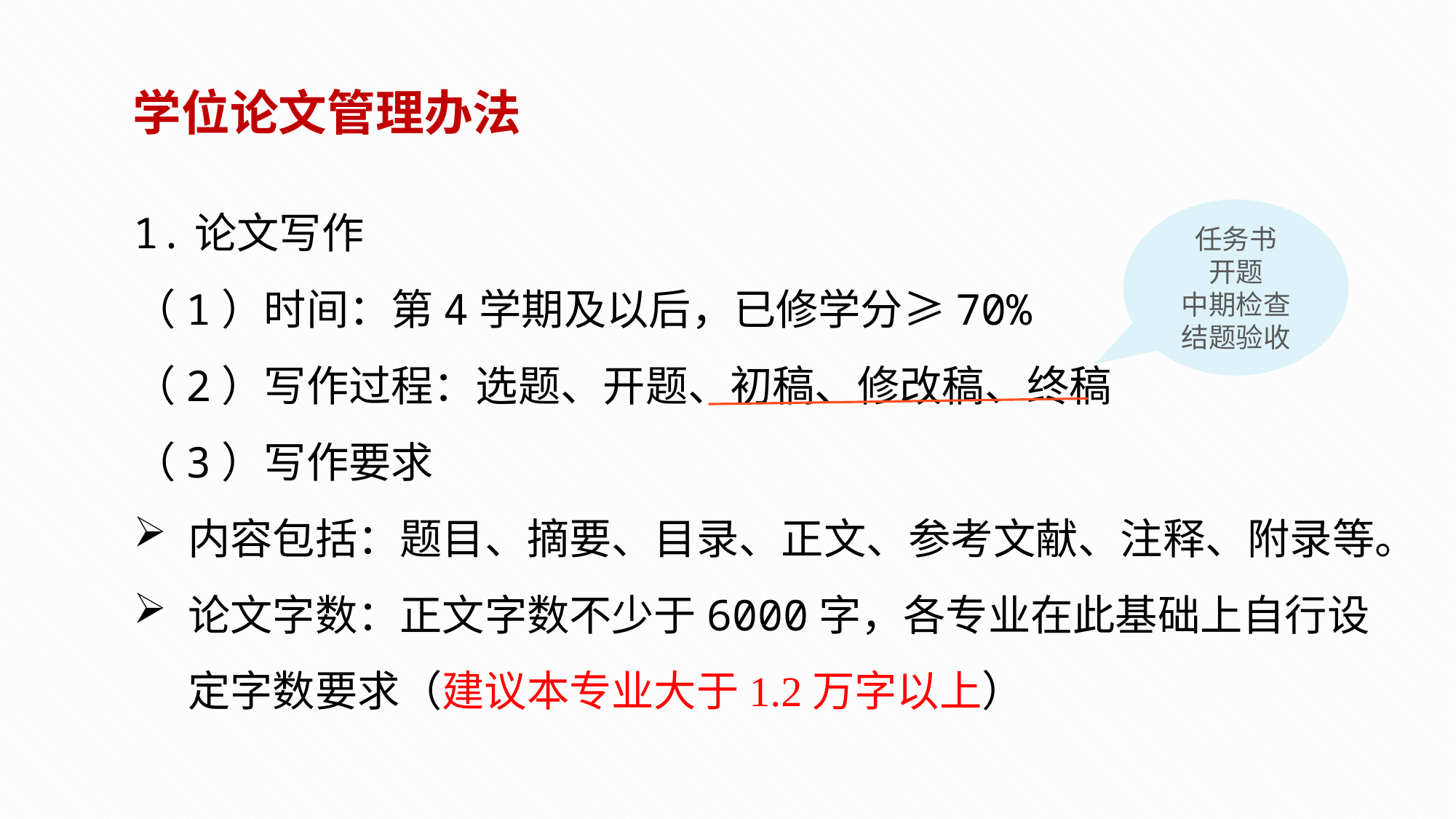

学位论文管理办法
1.论文写作
（1）时间：第4学期及以后，已修学分≥70%
（2）写作过程：选题、开题、初稿、修改稿、终稿
（3）写作要求
内容包括：题目、摘要、目录、正文、参考文献、注释、附录等。
论文字数：正文字数不少于6000字，各专业在此基础上自行设定字数要求（建议本专业大于1.2万字以上）
任务书
开题
中期检查
结题验收